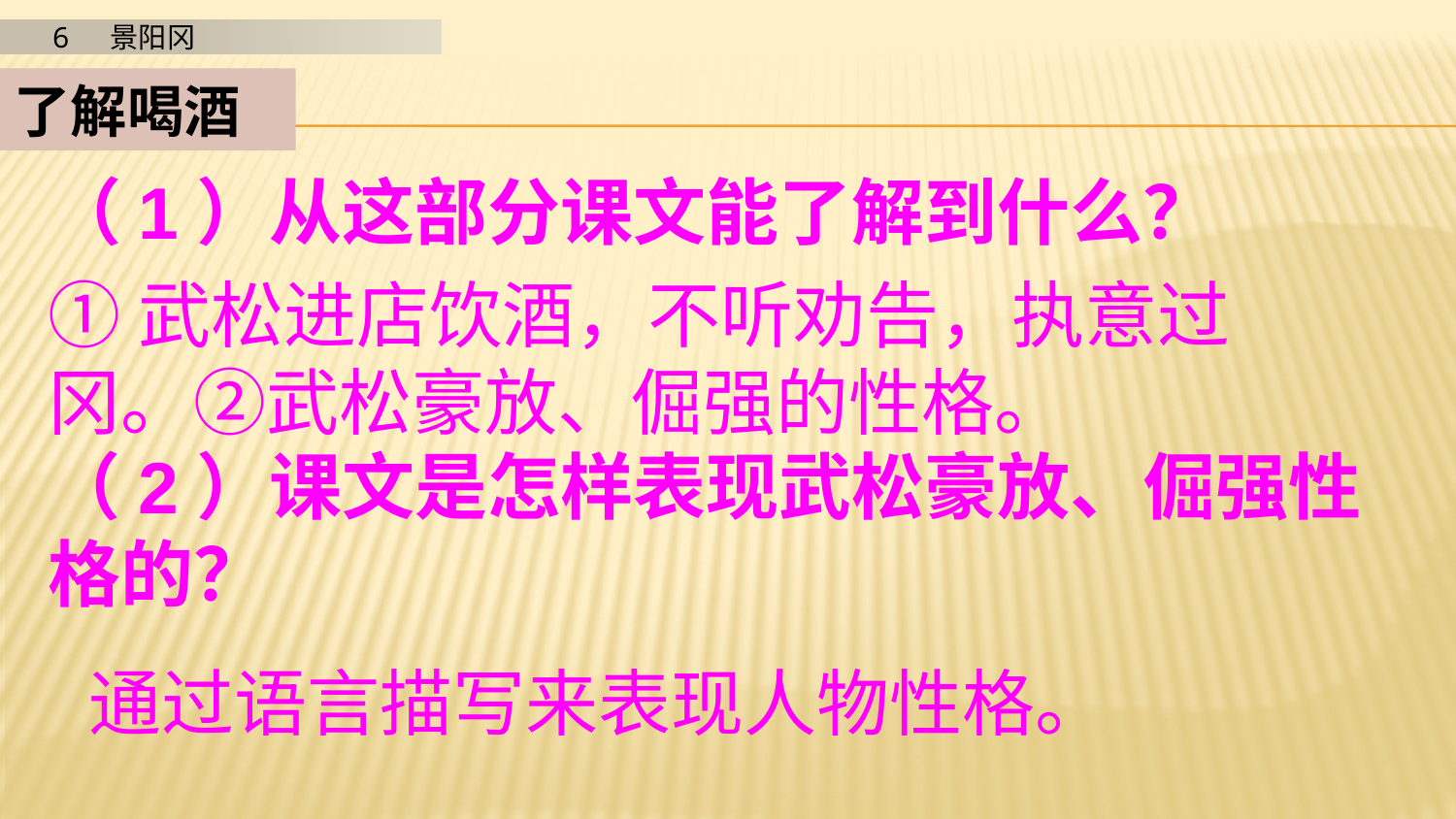

了解喝酒
（1）从这部分课文能了解到什么？
①武松进店饮酒，不听劝告，执意过冈。②武松豪放、倔强的性格。
（2）课文是怎样表现武松豪放、倔强性格的？
通过语言描写来表现人物性格。